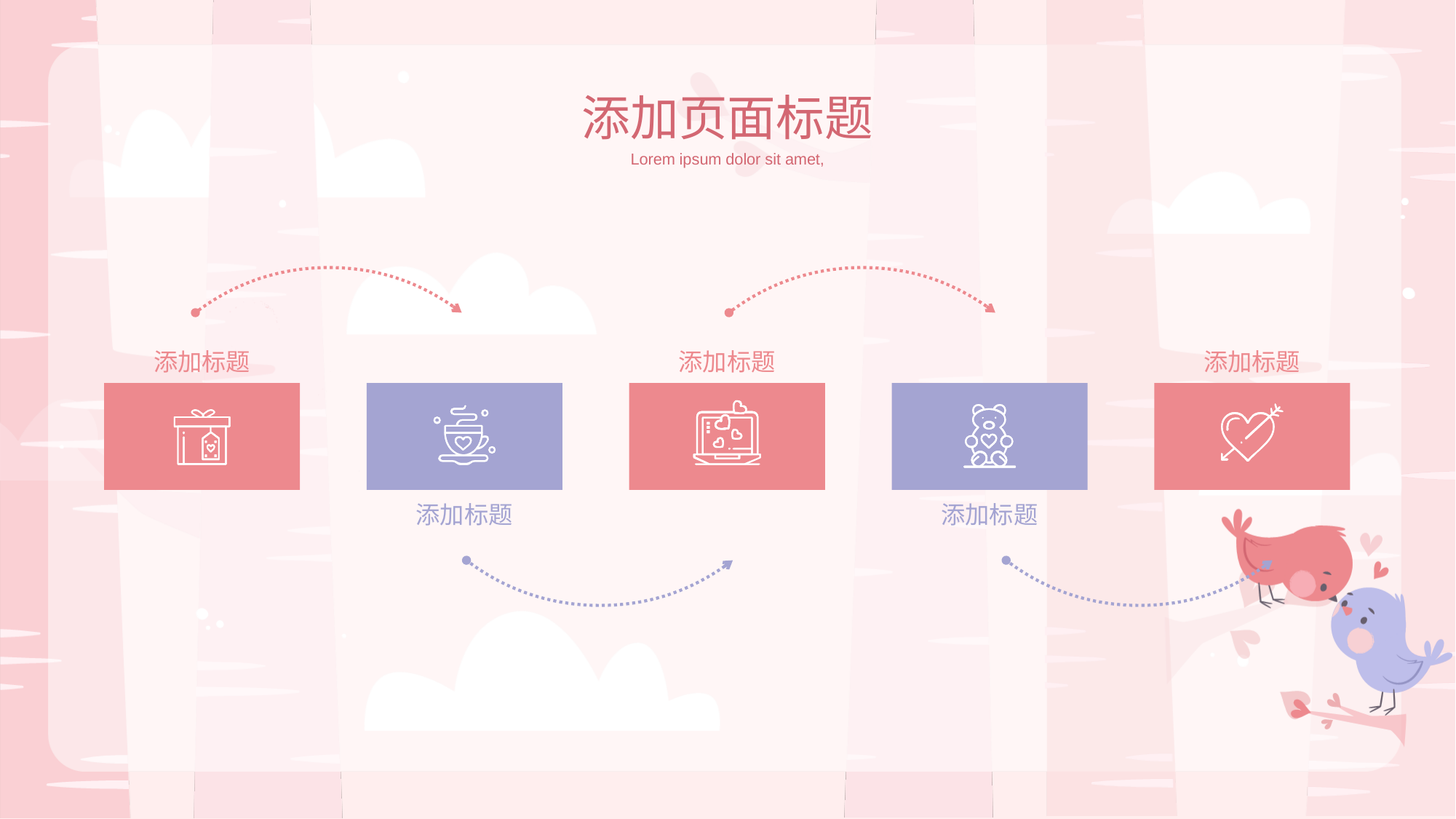

添加页面标题
Lorem ipsum dolor sit amet,

添加标题
添加标题
添加标题

添加标题
添加标题